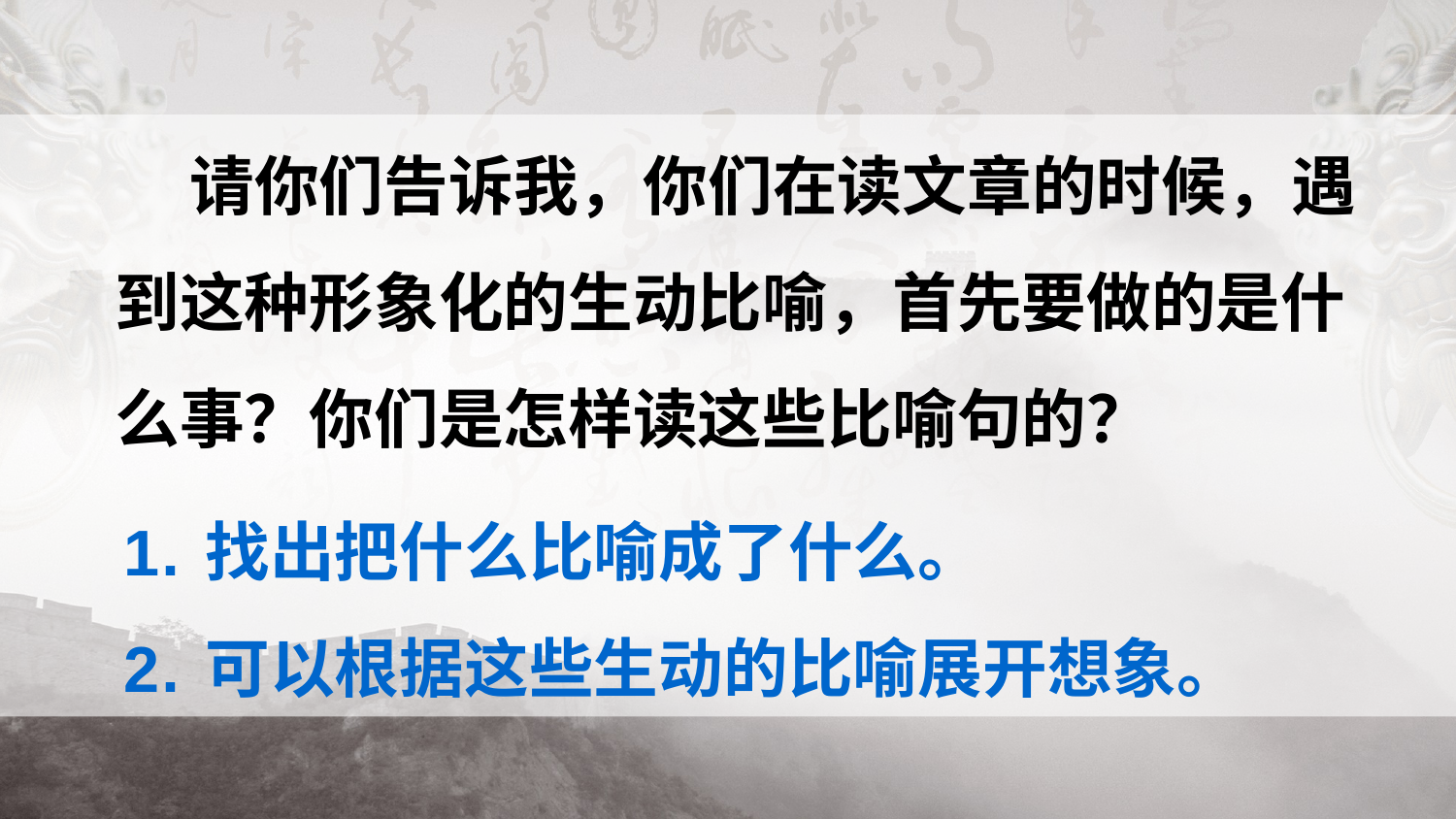

请你们告诉我，你们在读文章的时候，遇到这种形象化的生动比喻，首先要做的是什么事？你们是怎样读这些比喻句的？
找出把什么比喻成了什么。
可以根据这些生动的比喻展开想象。